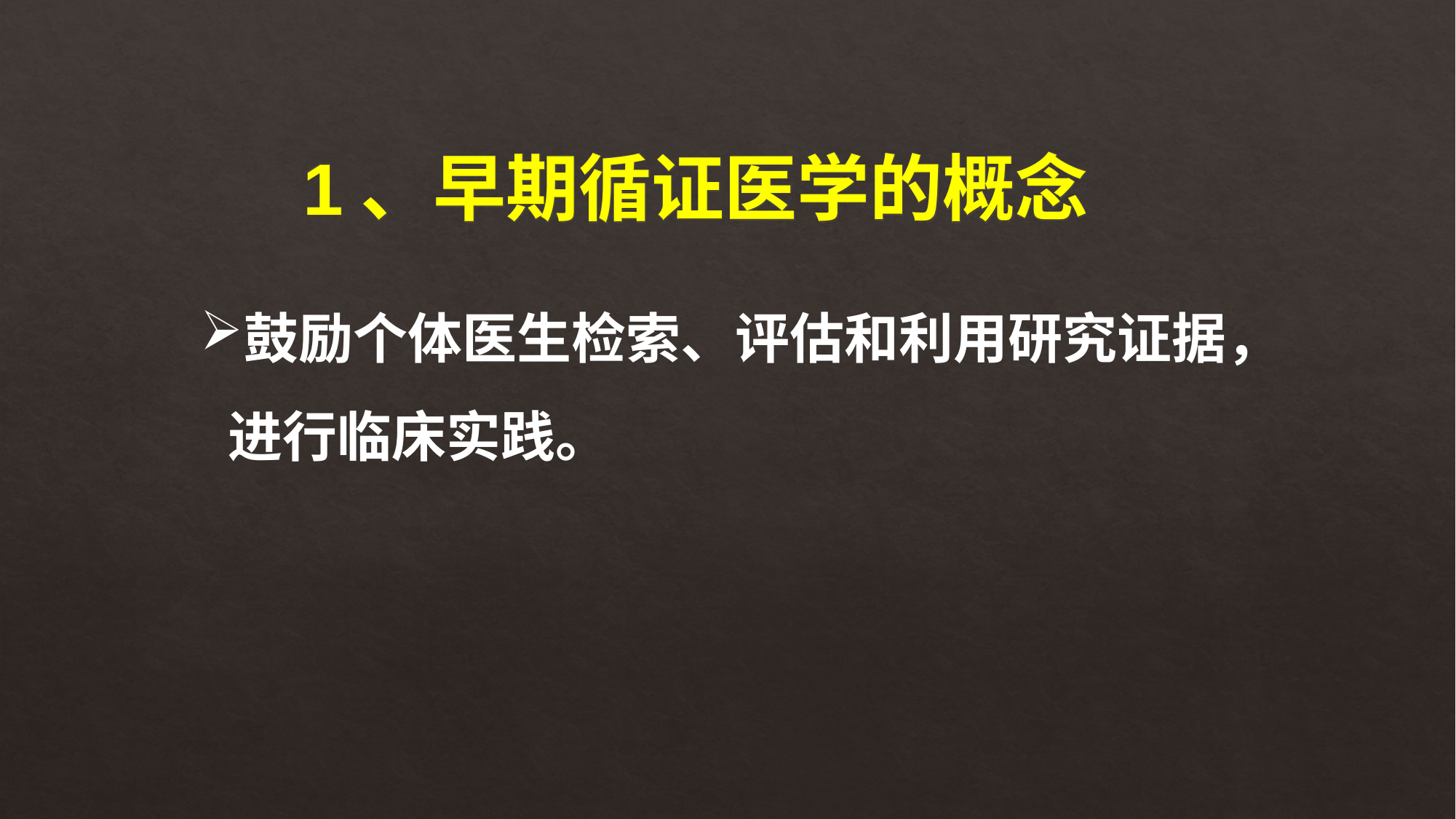

1、早期循证医学的概念
鼓励个体医生检索、评估和利用研究证据，进行临床实践。